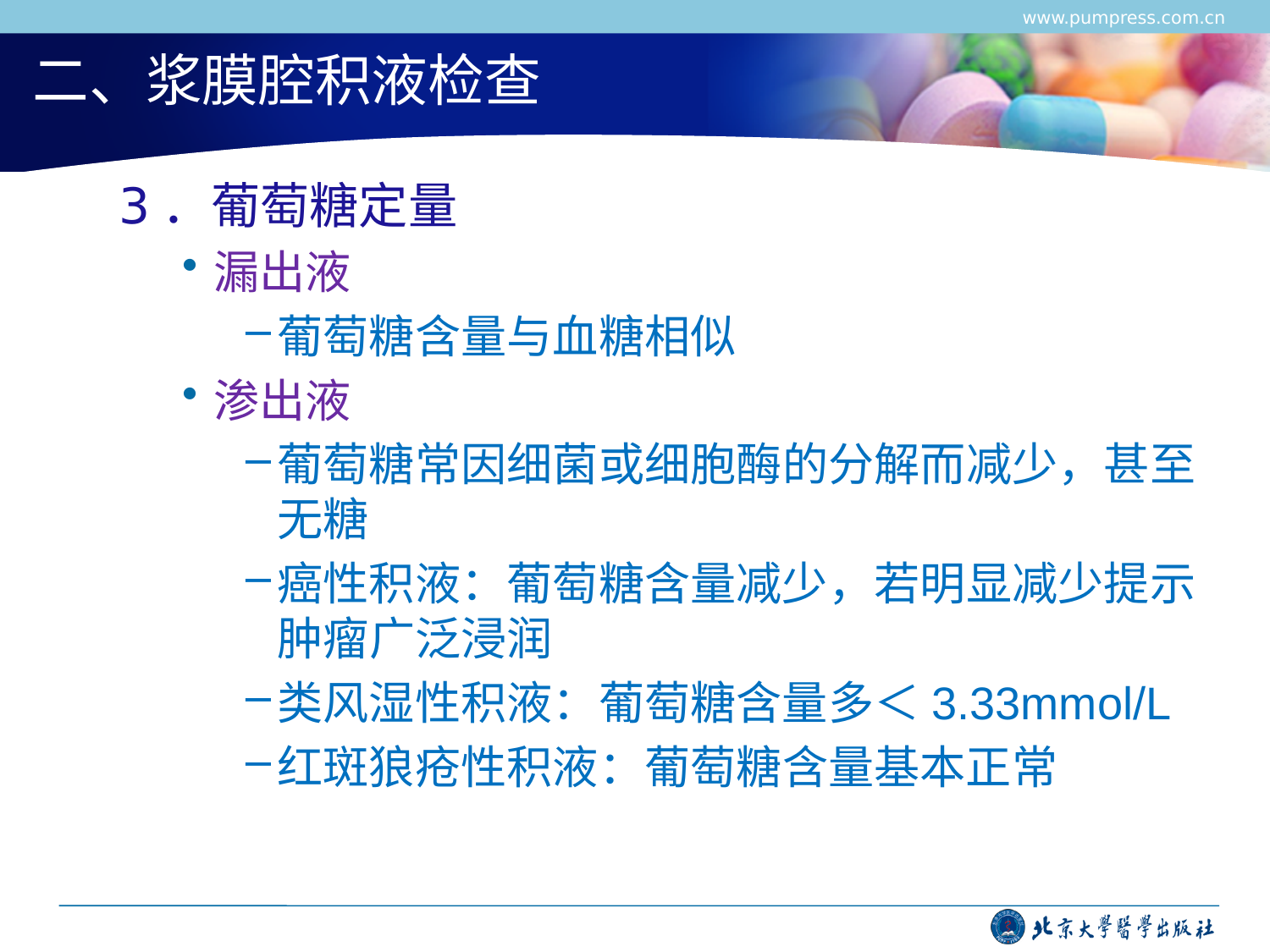

www.pumpress.com.cn
# 二、浆膜腔积液检查
3．葡萄糖定量
漏出液
葡萄糖含量与血糖相似
渗出液
葡萄糖常因细菌或细胞酶的分解而减少，甚至无糖
癌性积液：葡萄糖含量减少，若明显减少提示肿瘤广泛浸润
类风湿性积液：葡萄糖含量多＜3.33mmol/L
红斑狼疮性积液：葡萄糖含量基本正常